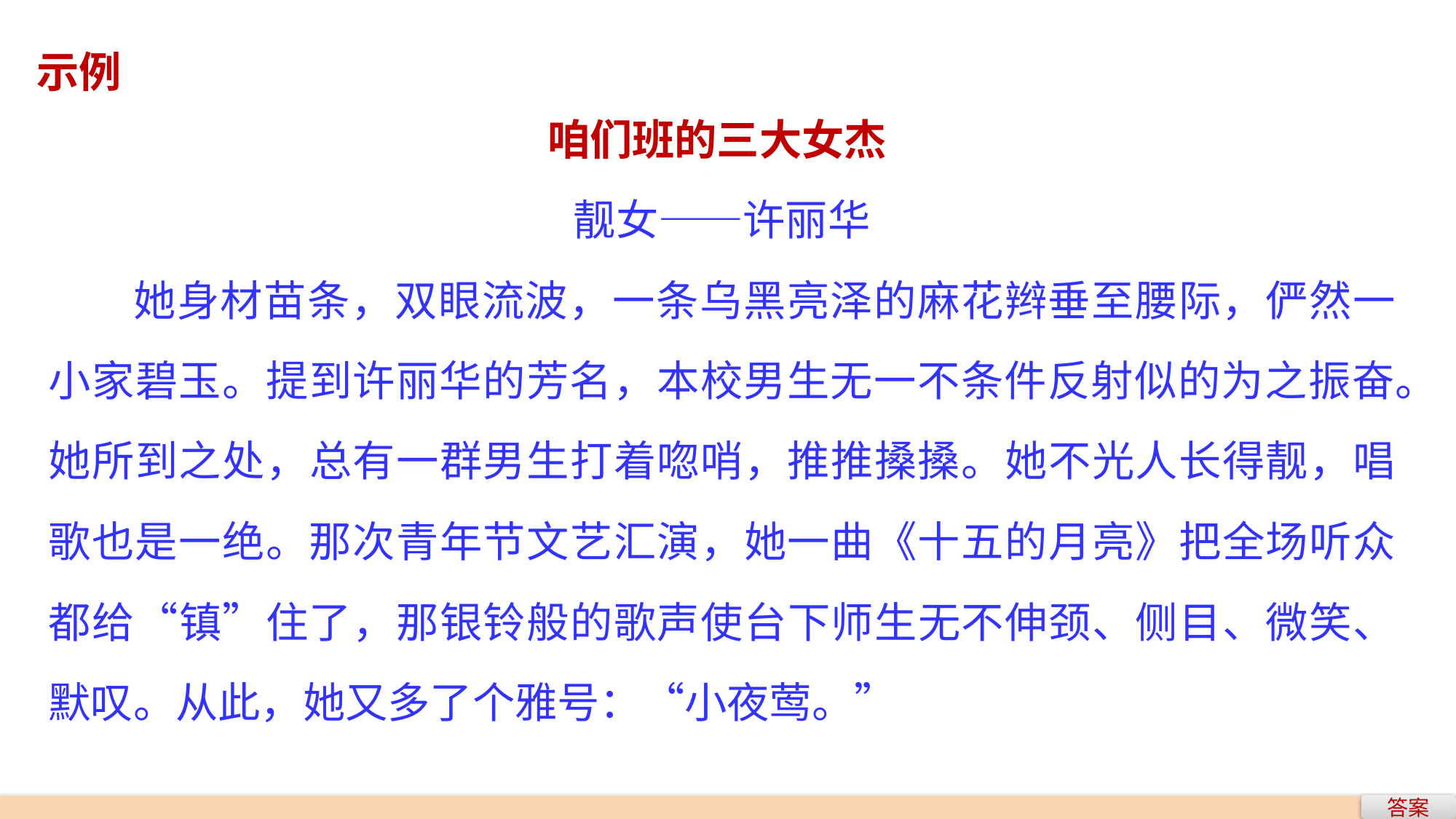

示例
咱们班的三大女杰
靓女——许丽华
她身材苗条，双眼流波，一条乌黑亮泽的麻花辫垂至腰际，俨然一小家碧玉。提到许丽华的芳名，本校男生无一不条件反射似的为之振奋。她所到之处，总有一群男生打着唿哨，推推搡搡。她不光人长得靓，唱歌也是一绝。那次青年节文艺汇演，她一曲《十五的月亮》把全场听众都给“镇”住了，那银铃般的歌声使台下师生无不伸颈、侧目、微笑、默叹。从此，她又多了个雅号：“小夜莺。”
答案